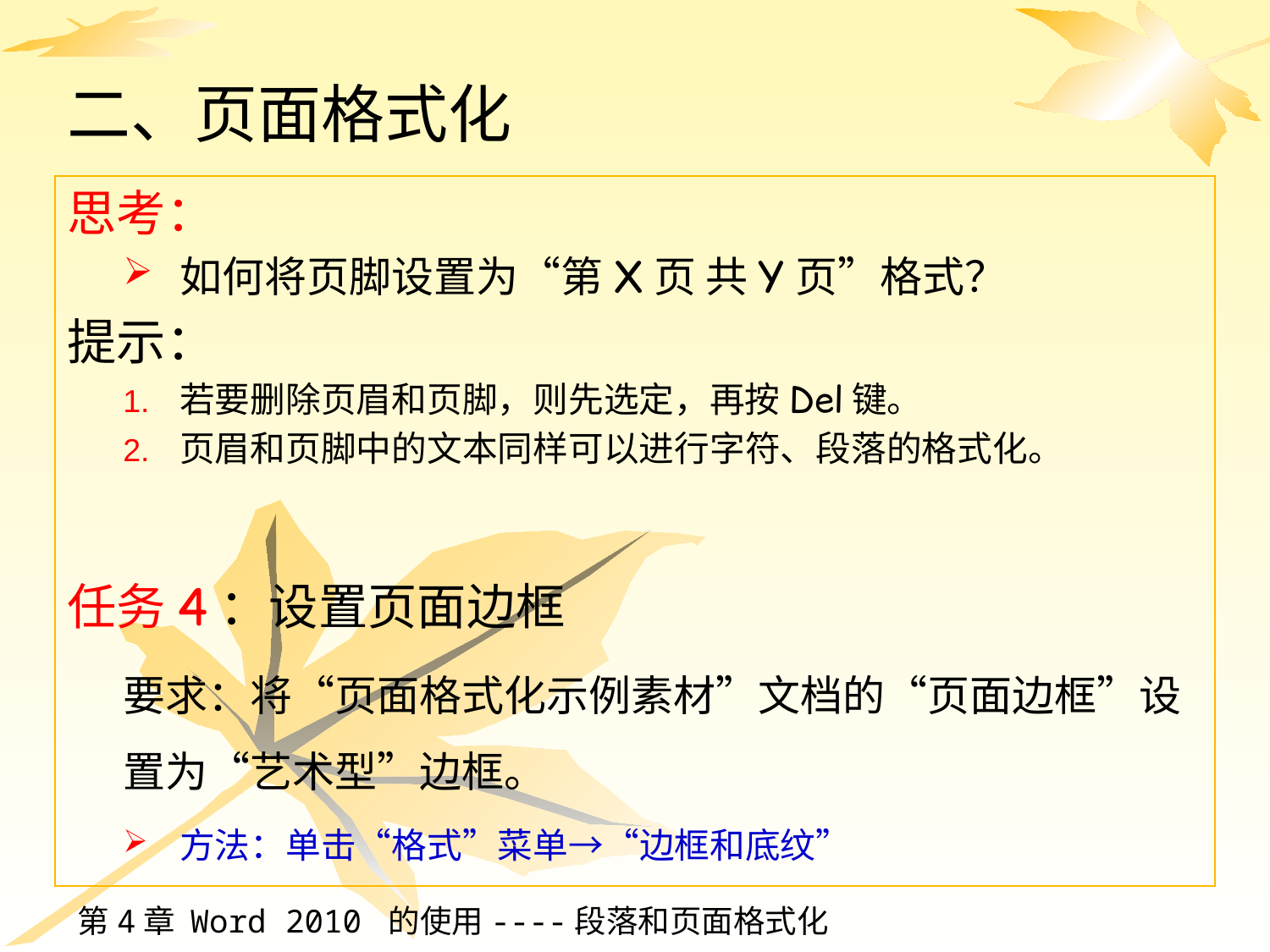

# 二、页面格式化
思考：
如何将页脚设置为“第X页 共Y页”格式？
提示：
若要删除页眉和页脚，则先选定，再按Del键。
页眉和页脚中的文本同样可以进行字符、段落的格式化。

任务4：设置页面边框
要求：将“页面格式化示例素材”文档的“页面边框”设置为“艺术型”边框。
方法：单击“格式”菜单→“边框和底纹”